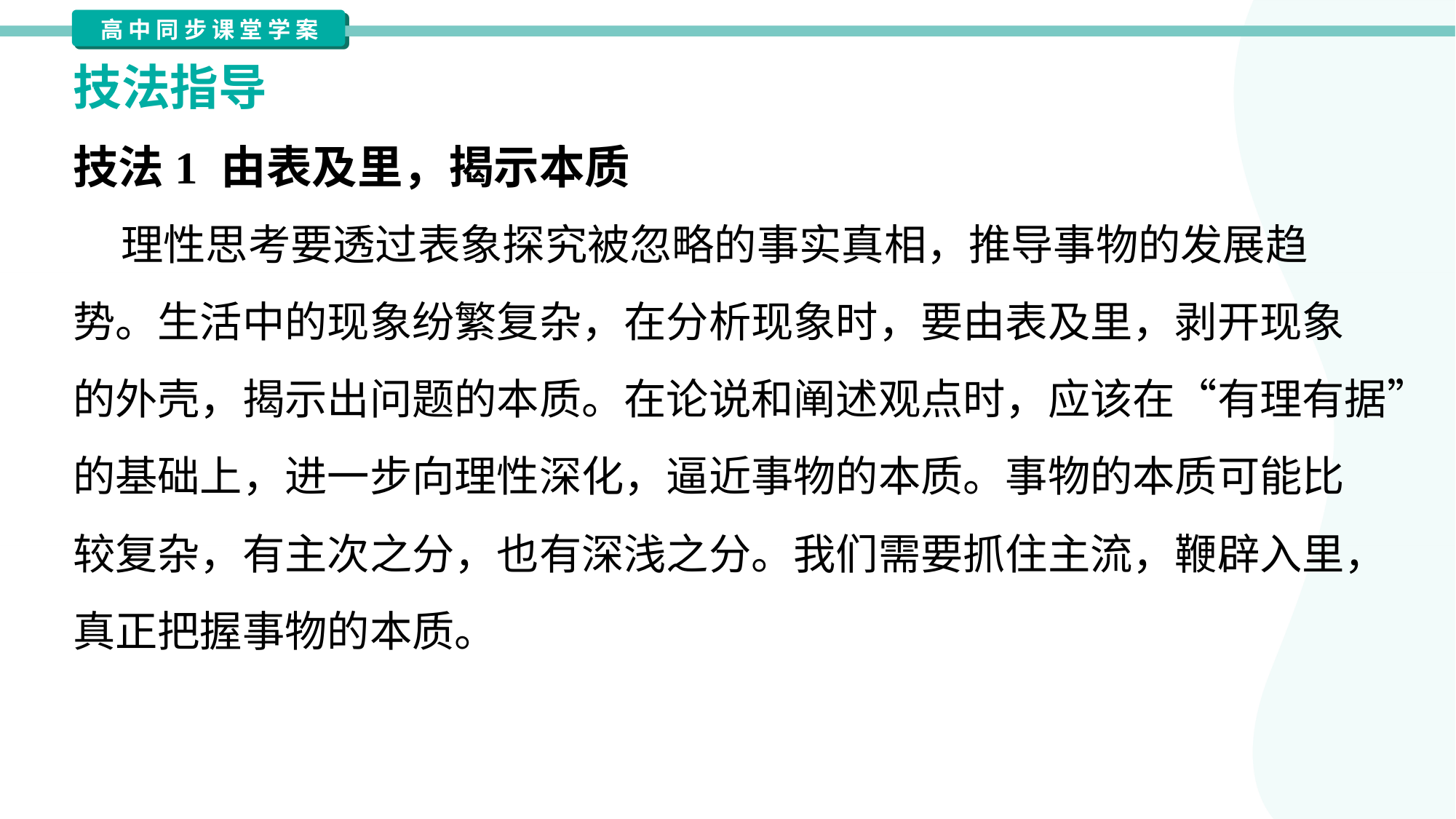

技法指导
技法1 由表及里，揭示本质
    理性思考要透过表象探究被忽略的事实真相，推导事物的发展趋
势。生活中的现象纷繁复杂，在分析现象时，要由表及里，剥开现象
的外壳，揭示出问题的本质。在论说和阐述观点时，应该在“有理有据”
的基础上，进一步向理性深化，逼近事物的本质。事物的本质可能比
较复杂，有主次之分，也有深浅之分。我们需要抓住主流，鞭辟入里，
真正把握事物的本质。